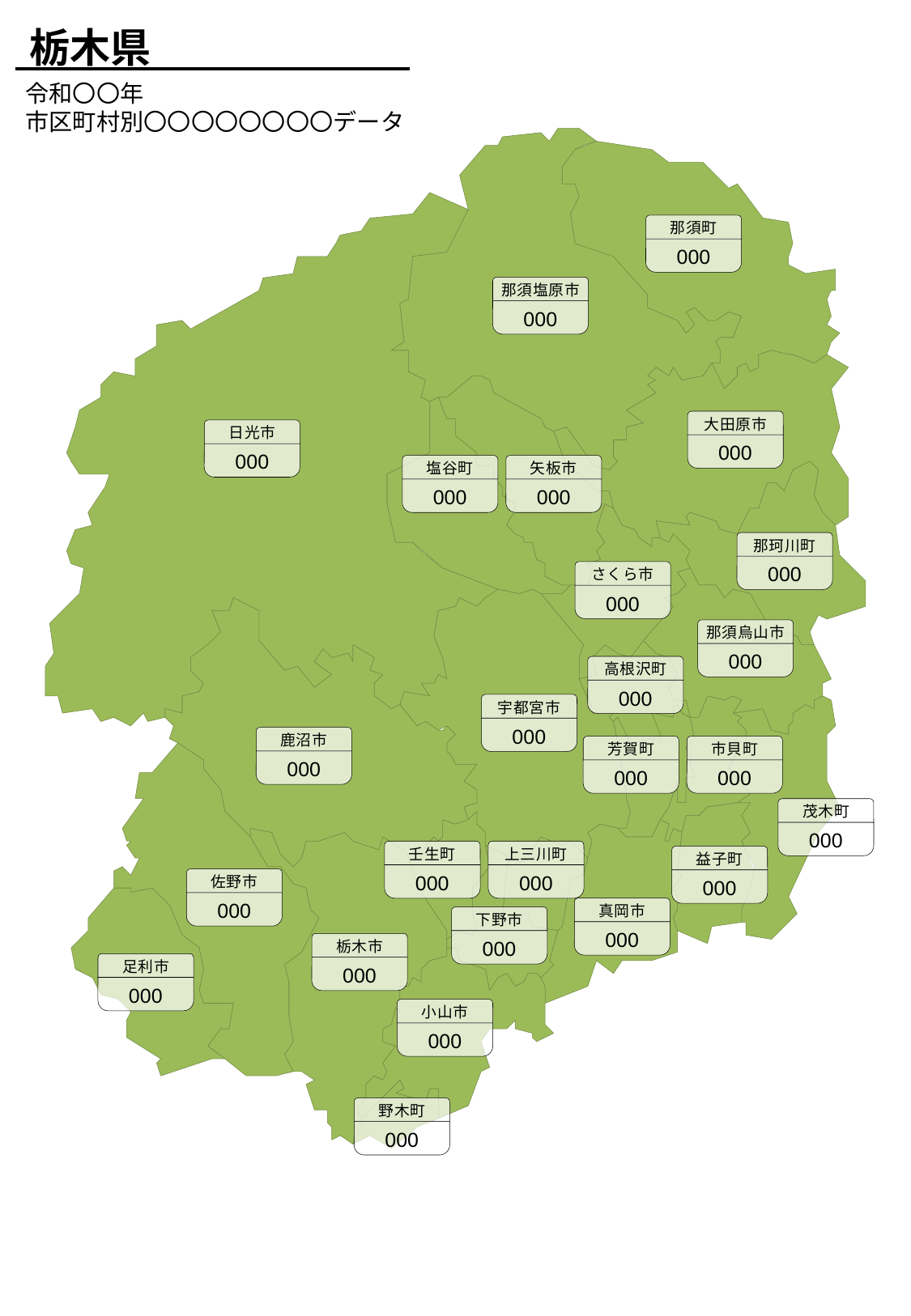

栃木県
令和〇〇年
市区町村別〇〇〇〇〇〇〇〇データ

那須町
000
那須塩原市
000
大田原市
000
日光市
000
塩谷町
000
矢板市
000
那珂川町
000
さくら市
000
那須烏山市
000
高根沢町
000
宇都宮市
000
鹿沼市
000
芳賀町
000
市貝町
000
茂木町
000
壬生町
000
上三川町
000
益子町
000
佐野市
000
真岡市
000
下野市
000
栃木市
000
足利市
000
小山市
000
野木町
000